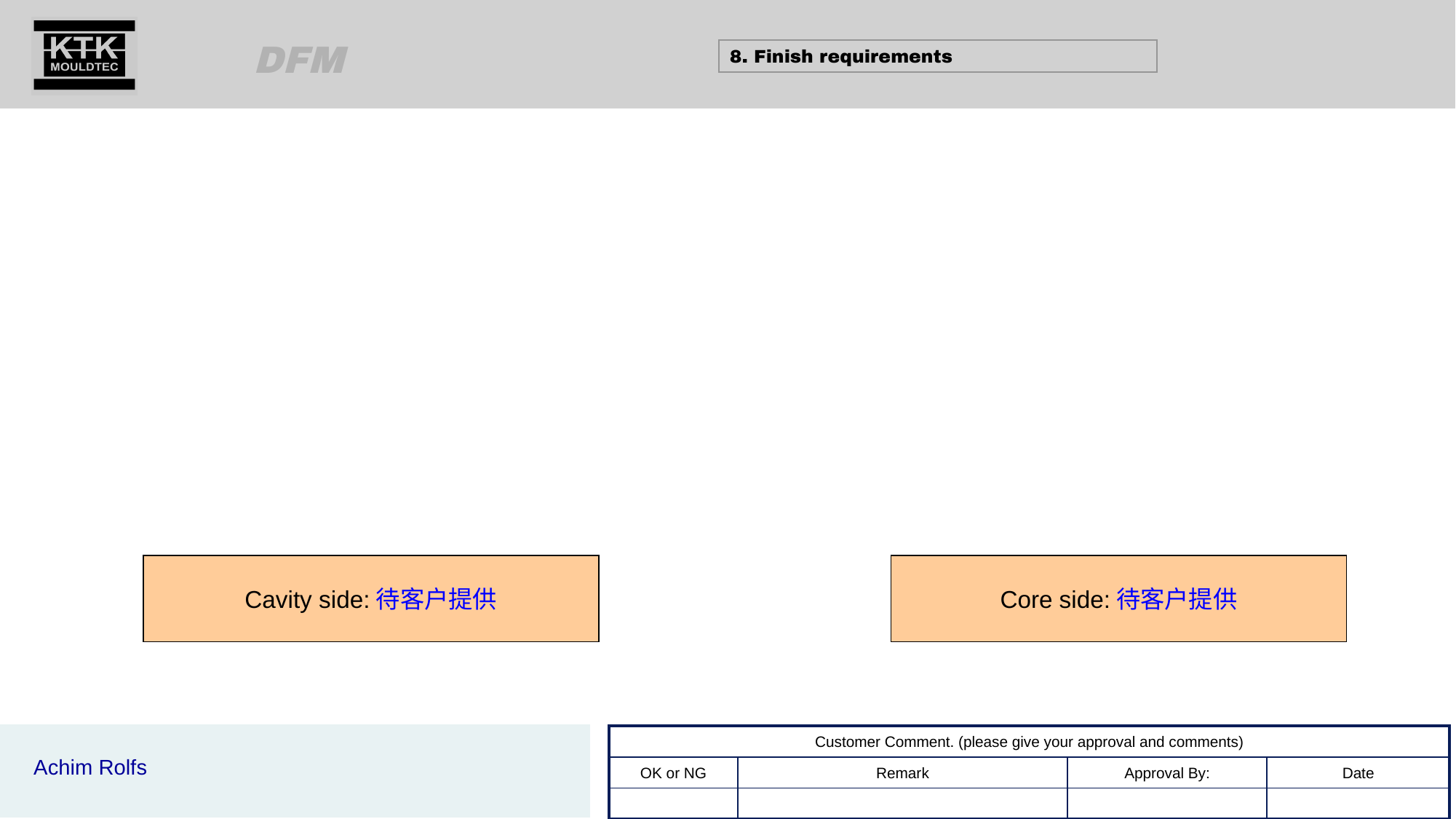

8. Finish requirements
Cavity side:待客户提供
Core side:待客户提供